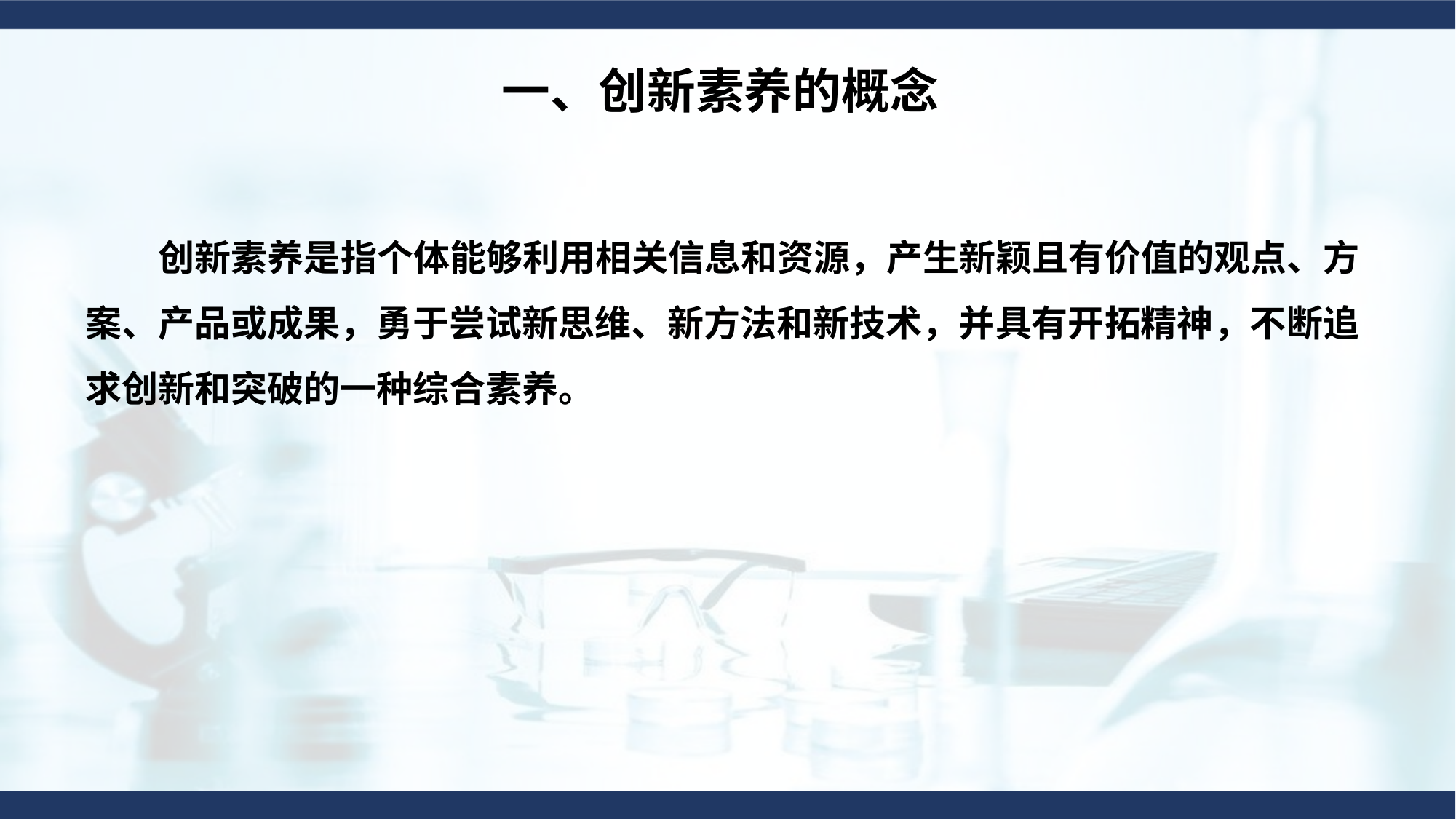

一、创新素养的概念
创新素养是指个体能够利用相关信息和资源，产生新颖且有价值的观点、方案、产品或成果，勇于尝试新思维、新方法和新技术，并具有开拓精神，不断追求创新和突破的一种综合素养。